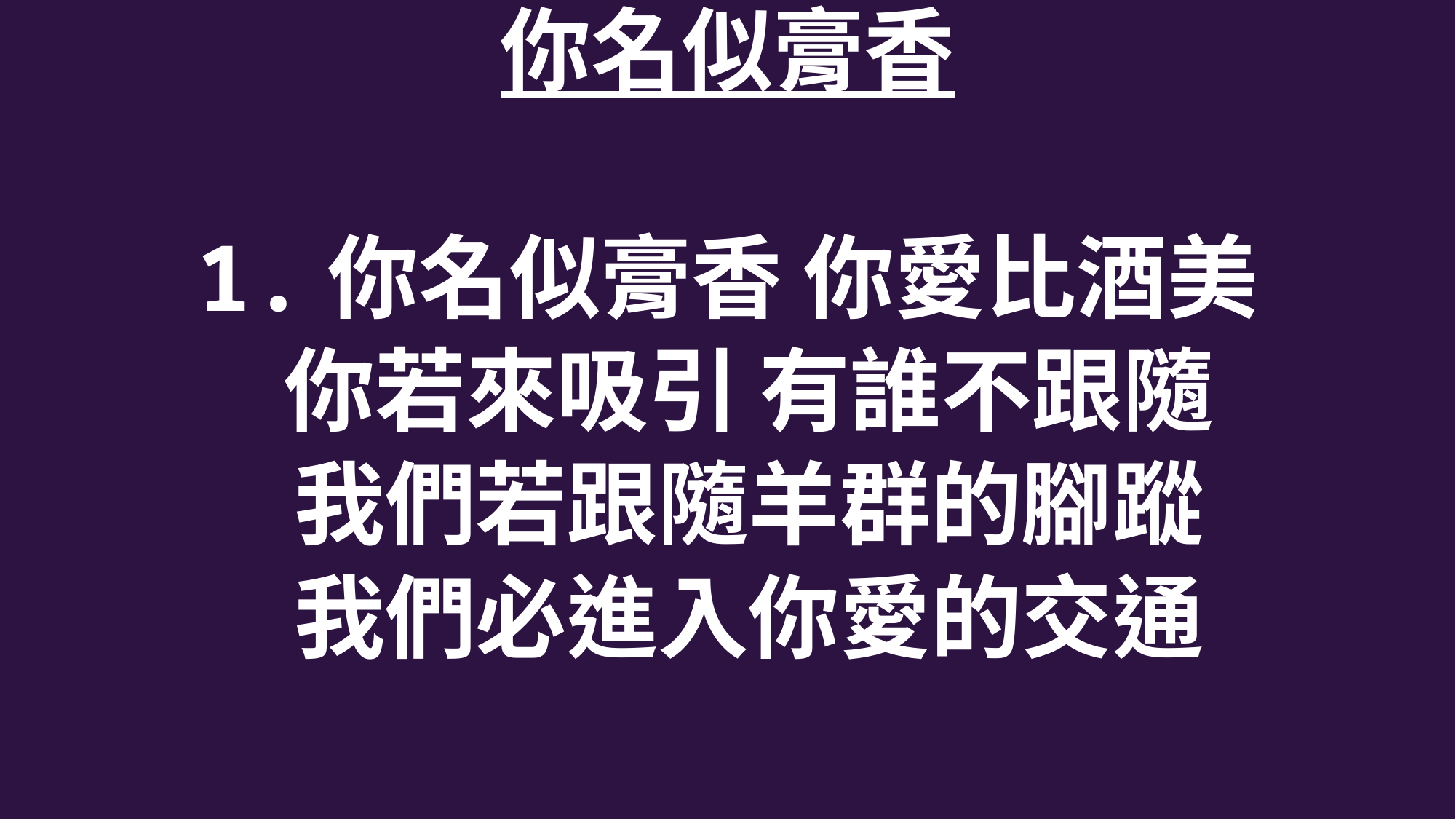

你名似膏香

1.你名似膏香 你愛比酒美
 你若來吸引 有誰不跟隨
 我們若跟隨羊群的腳蹤
 我們必進入你愛的交通